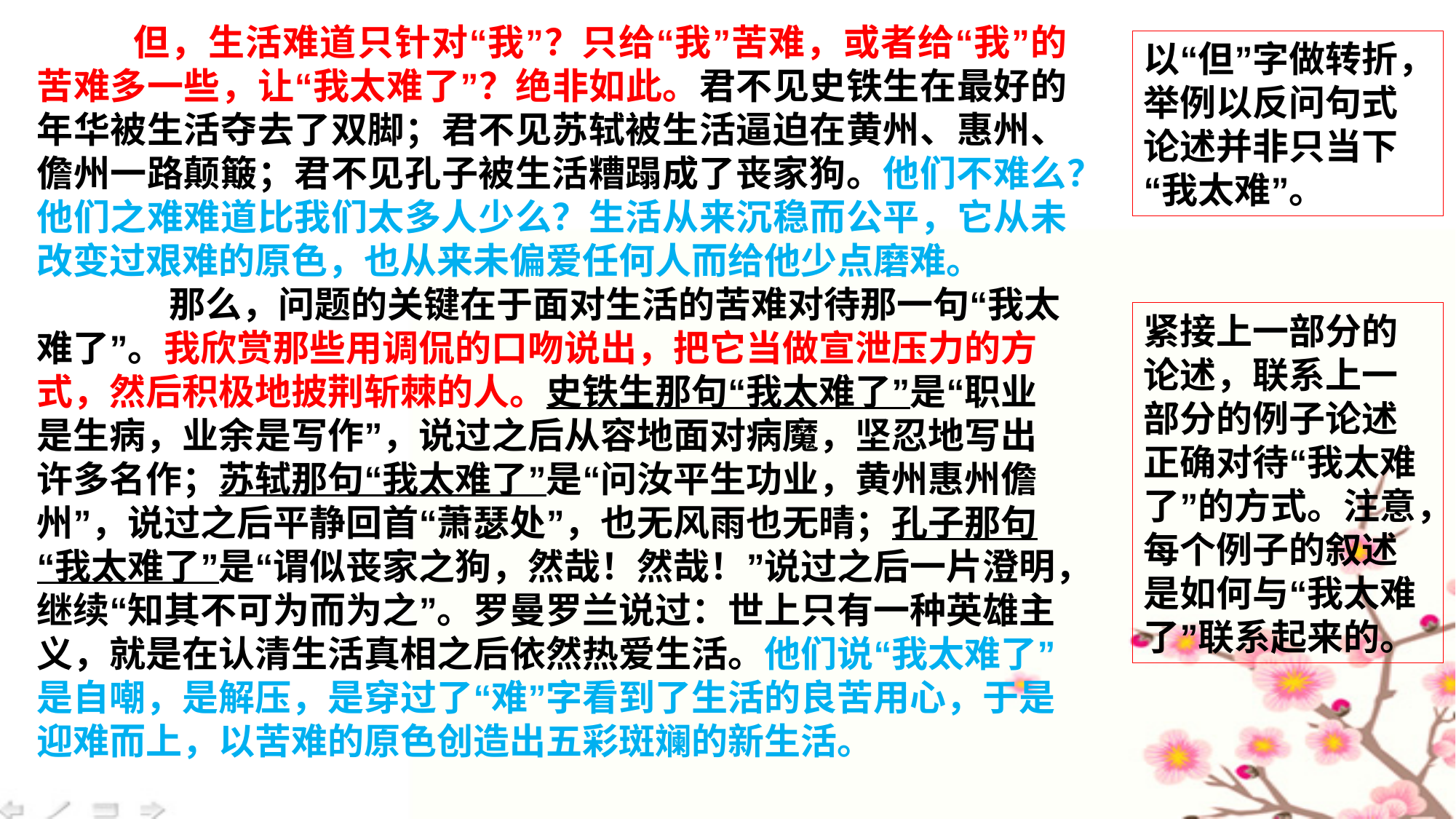

但，生活难道只针对“我”？只给“我”苦难，或者给“我”的苦难多一些，让“我太难了”？绝非如此。君不见史铁生在最好的年华被生活夺去了双脚；君不见苏轼被生活逼迫在黄州、惠州、儋州一路颠簸；君不见孔子被生活糟蹋成了丧家狗。他们不难么？他们之难难道比我们太多人少么？生活从来沉稳而公平，它从未改变过艰难的原色，也从来未偏爱任何人而给他少点磨难。
         那么，问题的关键在于面对生活的苦难对待那一句“我太难了”。我欣赏那些用调侃的口吻说出，把它当做宣泄压力的方式，然后积极地披荆斩棘的人。史铁生那句“我太难了”是“职业是生病，业余是写作”，说过之后从容地面对病魔，坚忍地写出许多名作；苏轼那句“我太难了”是“问汝平生功业，黄州惠州儋州”，说过之后平静回首“萧瑟处”，也无风雨也无晴；孔子那句“我太难了”是“谓似丧家之狗，然哉！然哉！”说过之后一片澄明，继续“知其不可为而为之”。罗曼罗兰说过：世上只有一种英雄主义，就是在认清生活真相之后依然热爱生活。他们说“我太难了”是自嘲，是解压，是穿过了“难”字看到了生活的良苦用心，于是迎难而上，以苦难的原色创造出五彩斑斓的新生活。
以“但”字做转折，举例以反问句式论述并非只当下“我太难”。
紧接上一部分的论述，联系上一部分的例子论述正确对待“我太难了”的方式。注意，每个例子的叙述是如何与“我太难了”联系起来的。